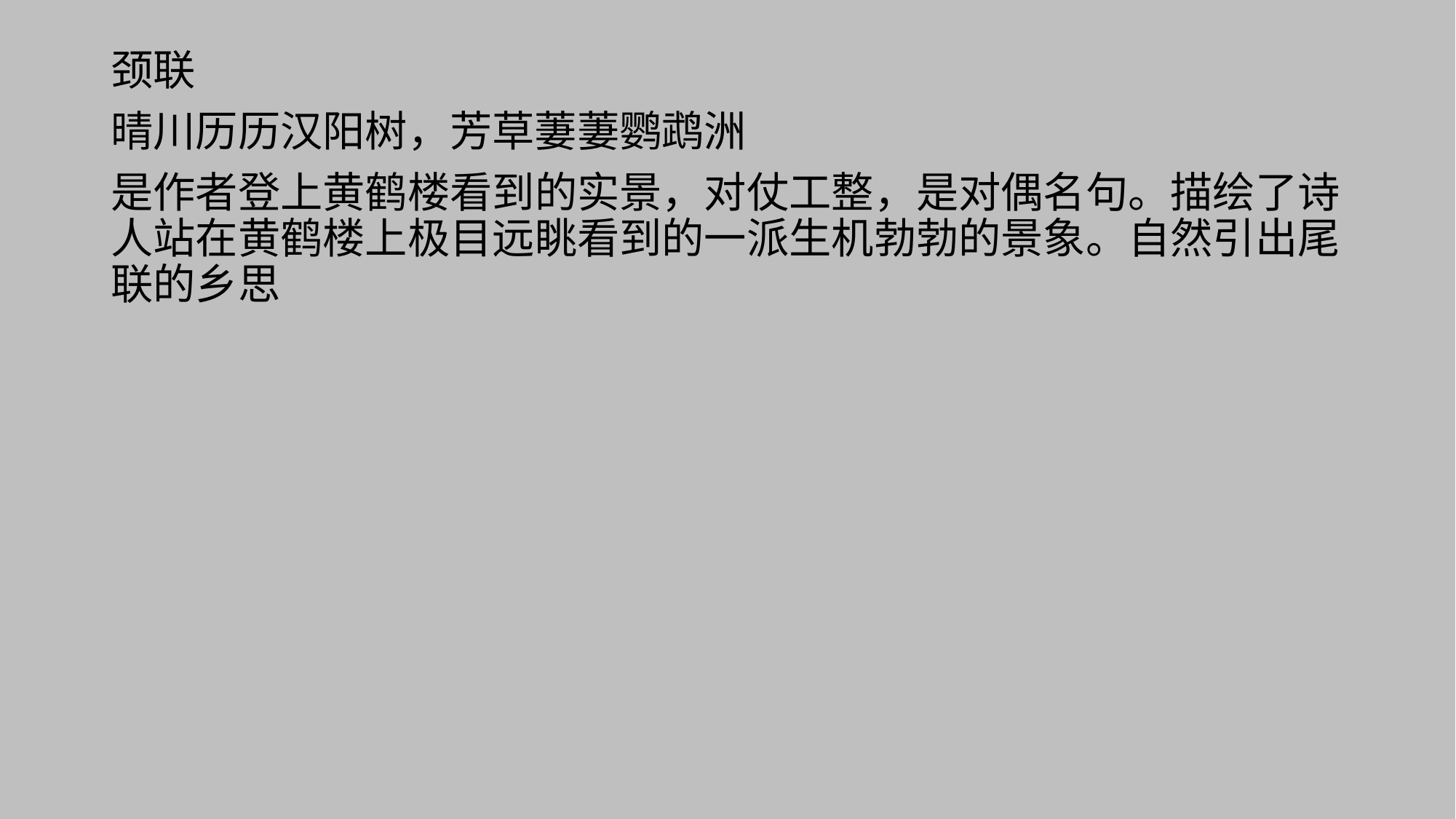

# 颈联
晴川历历汉阳树，芳草萋萋鹦鹉洲
是作者登上黄鹤楼看到的实景，对仗工整，是对偶名句。描绘了诗人站在黄鹤楼上极目远眺看到的一派生机勃勃的景象。自然引出尾联的乡思